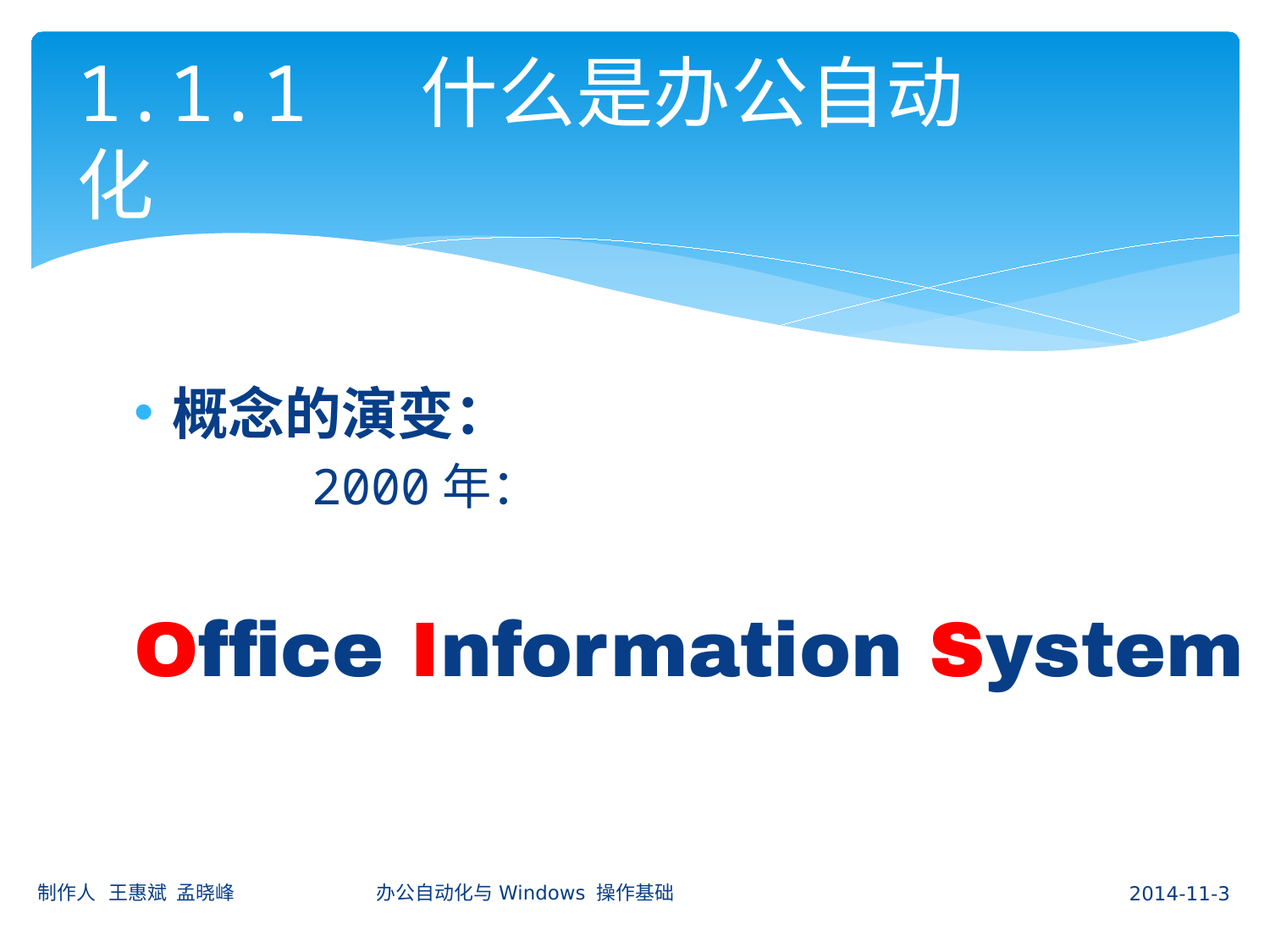

# 1.1.1  什么是办公自动化
概念的演变：
      2000年：

Office Information System

制作人   王惠斌  孟晓峰                                办公自动化与Windows 操作基础
2014-11-3